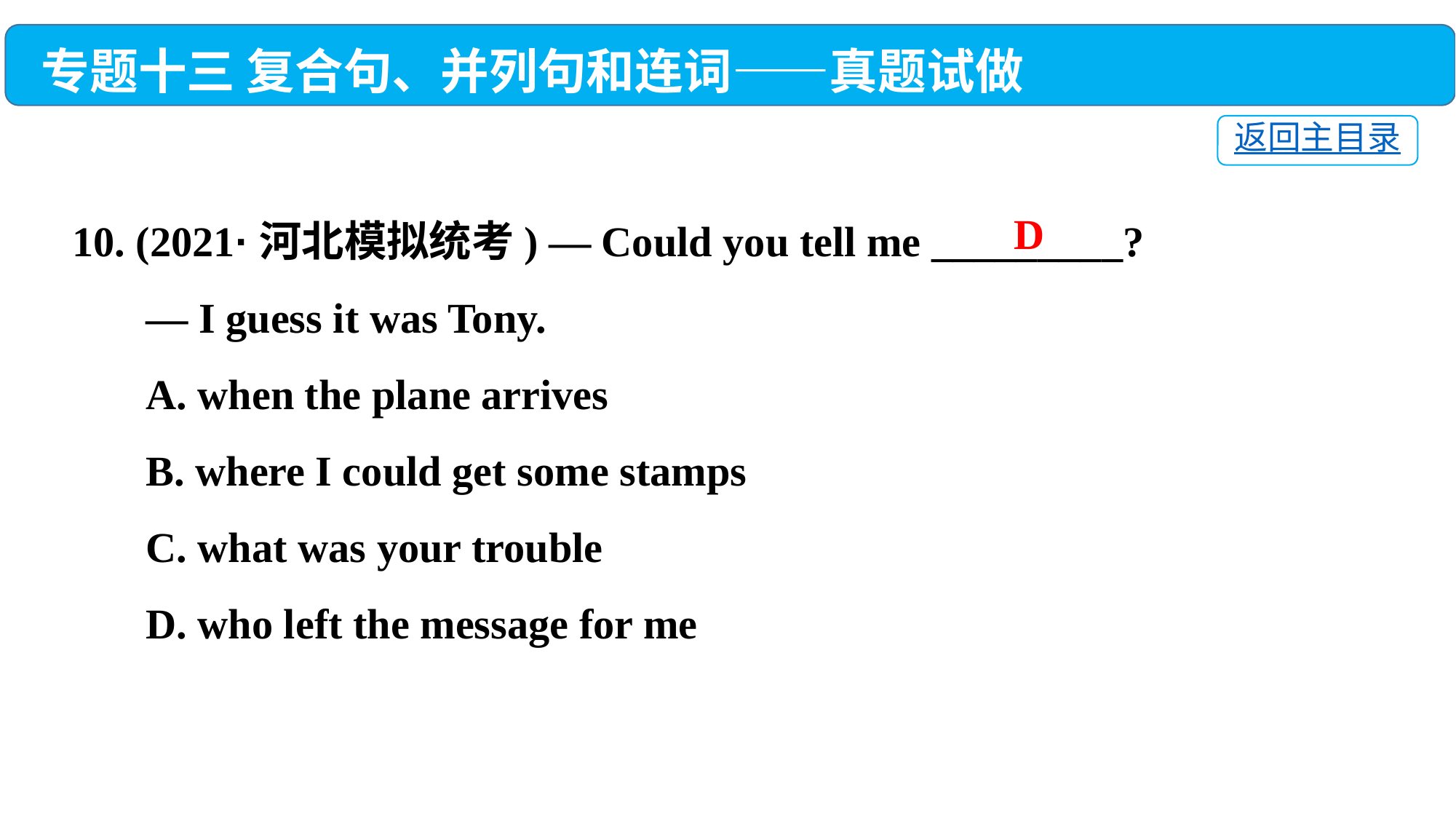

专题十三 复合句、并列句和连词——真题试做
返回主目录
10. (2021·河北模拟统考) — Could you tell me _________?
       — I guess it was Tony.
       A. when the plane arrives
       B. where I could get some stamps
       C. what was your trouble
       D. who left the message for me
D